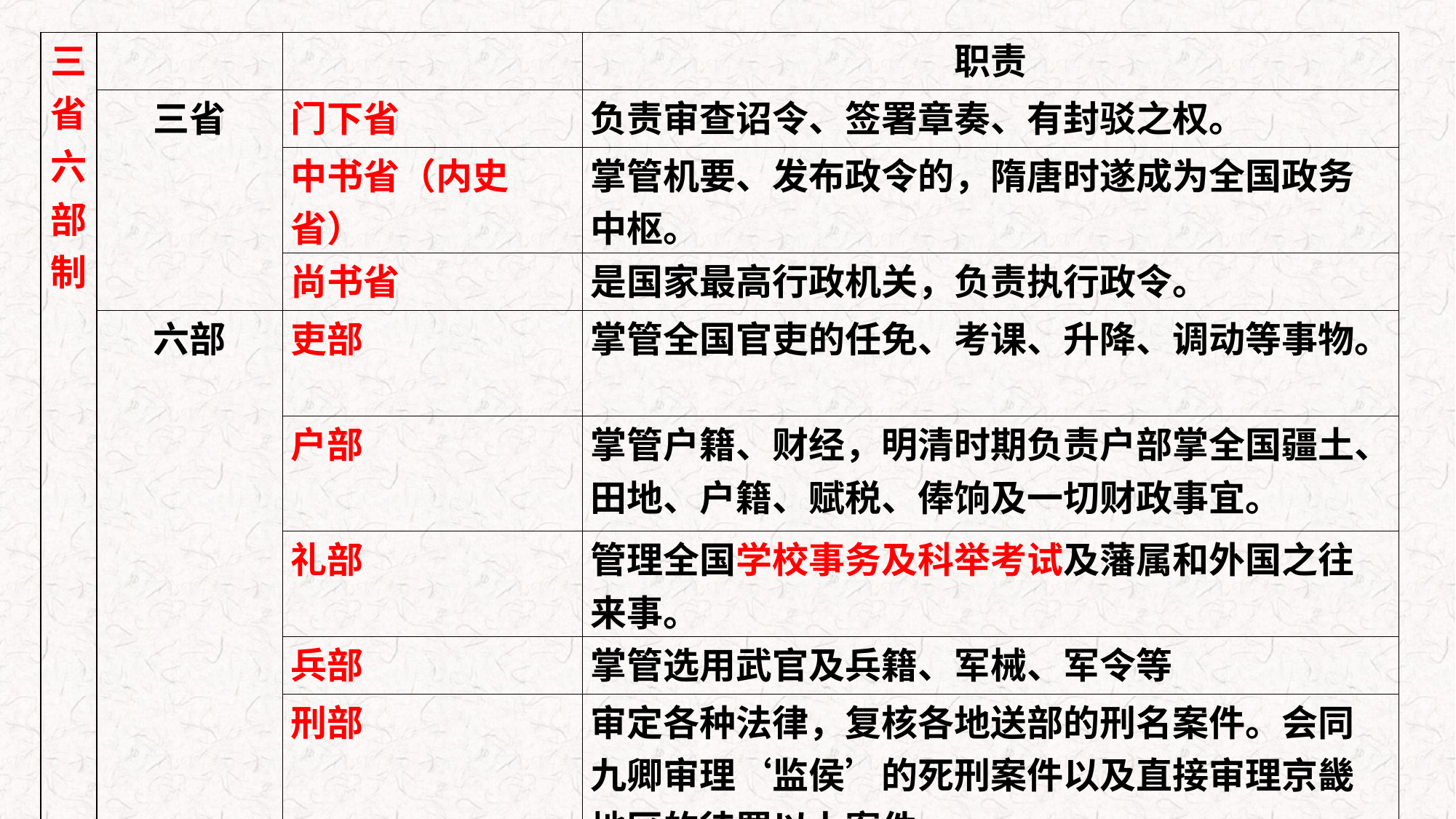

| 三省六部制 |  |  | 职责 |
| --- | --- | --- | --- |
|  | 三省 | 门下省 | 负责审查诏令、签署章奏、有封驳之权。 |
|  |  | 中书省（内史省） | 掌管机要、发布政令的，隋唐时遂成为全国政务中枢。 |
|  |  | 尚书省 | 是国家最高行政机关，负责执行政令。 |
|  | 六部 | 吏部 | 掌管全国官吏的任免、考课、升降、调动等事物。 |
|  |  | 户部 | 掌管户籍、财经，明清时期负责户部掌全国疆土、田地、户籍、赋税、俸饷及一切财政事宜。 |
|  |  | 礼部 | 管理全国学校事务及科举考试及藩属和外国之往来事。 |
|  |  | 兵部 | 掌管选用武官及兵籍、军械、军令等 |
|  |  | 刑部 | 审定各种法律，复核各地送部的刑名案件。会同九卿审理‘监侯’的死刑案件以及直接审理京畿地区的待罪以上案件。 |
|  |  | 工部 | 掌管营造工程事项。 |